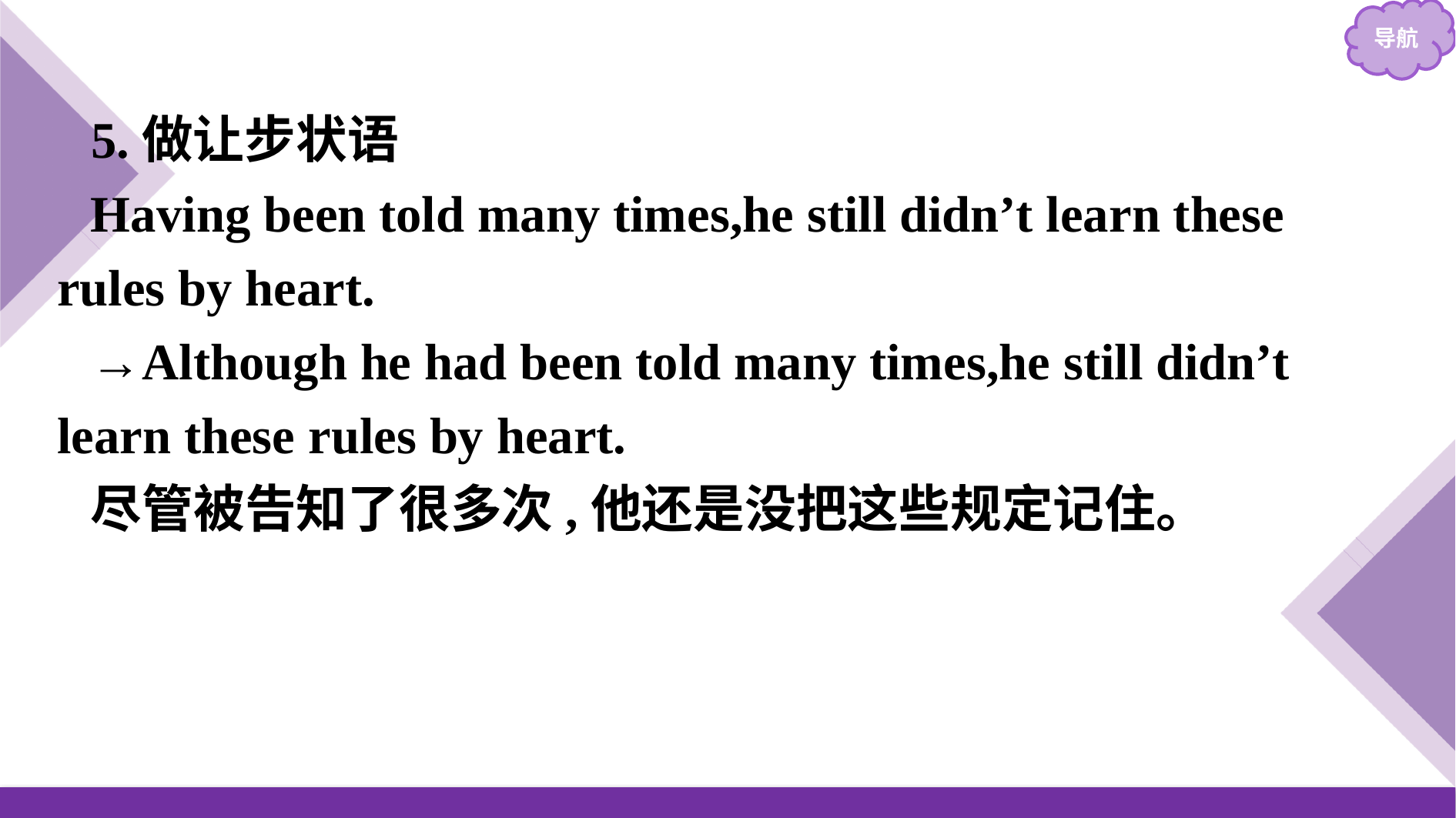

5.做让步状语
Having been told many times,he still didn’t learn these rules by heart.
→Although he had been told many times,he still didn’t learn these rules by heart.
尽管被告知了很多次,他还是没把这些规定记住。